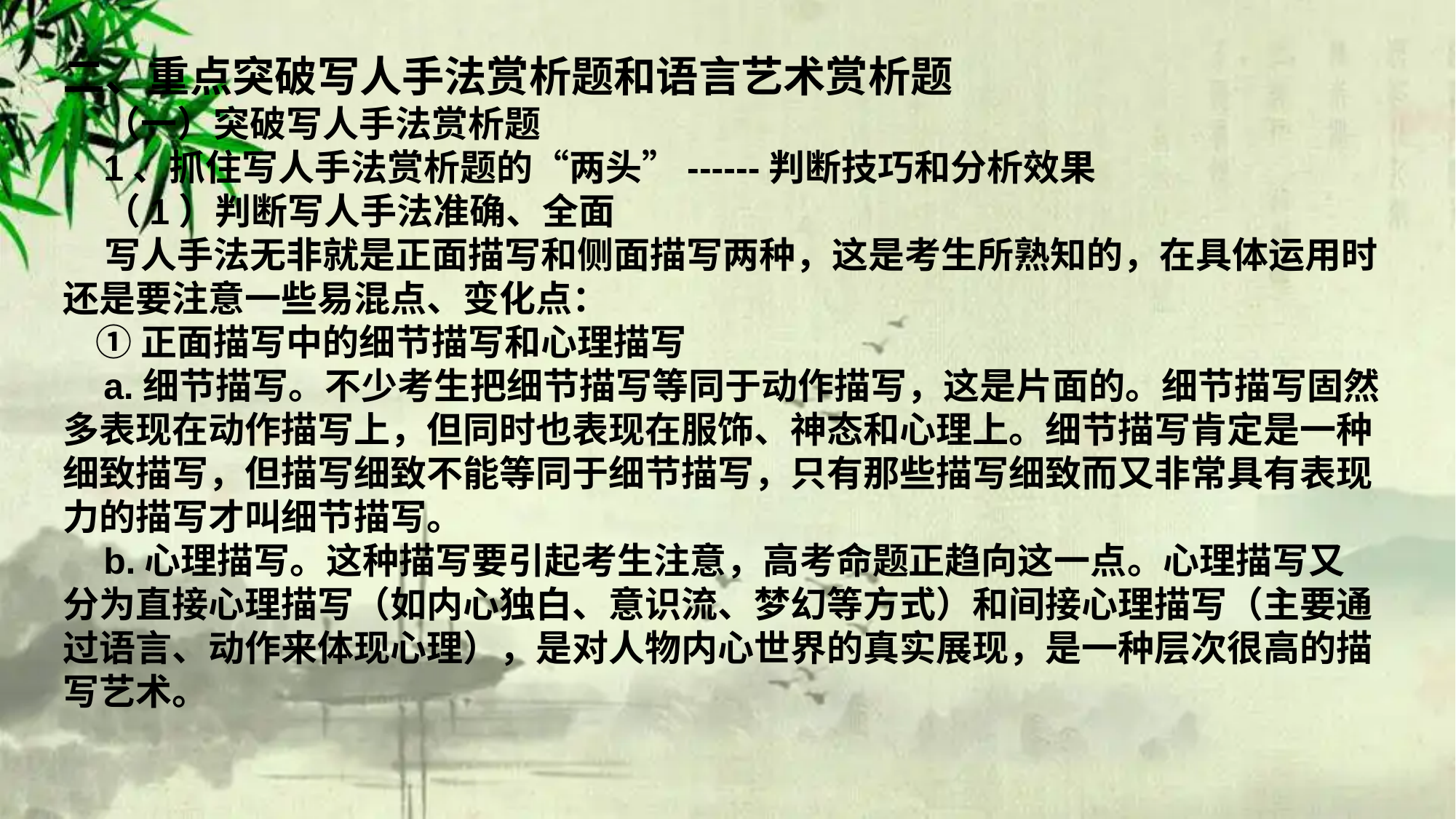

二、重点突破写人手法赏析题和语言艺术赏析题
    （一）突破写人手法赏析题
    1、抓住写人手法赏析题的“两头”------判断技巧和分析效果
    （1）判断写人手法准确、全面
    写人手法无非就是正面描写和侧面描写两种，这是考生所熟知的，在具体运用时还是要注意一些易混点、变化点：
    ①正面描写中的细节描写和心理描写
    a.细节描写。不少考生把细节描写等同于动作描写，这是片面的。细节描写固然多表现在动作描写上，但同时也表现在服饰、神态和心理上。细节描写肯定是一种细致描写，但描写细致不能等同于细节描写，只有那些描写细致而又非常具有表现力的描写才叫细节描写。
    b.心理描写。这种描写要引起考生注意，高考命题正趋向这一点。心理描写又分为直接心理描写（如内心独白、意识流、梦幻等方式）和间接心理描写（主要通过语言、动作来体现心理），是对人物内心世界的真实展现，是一种层次很高的描写艺术。